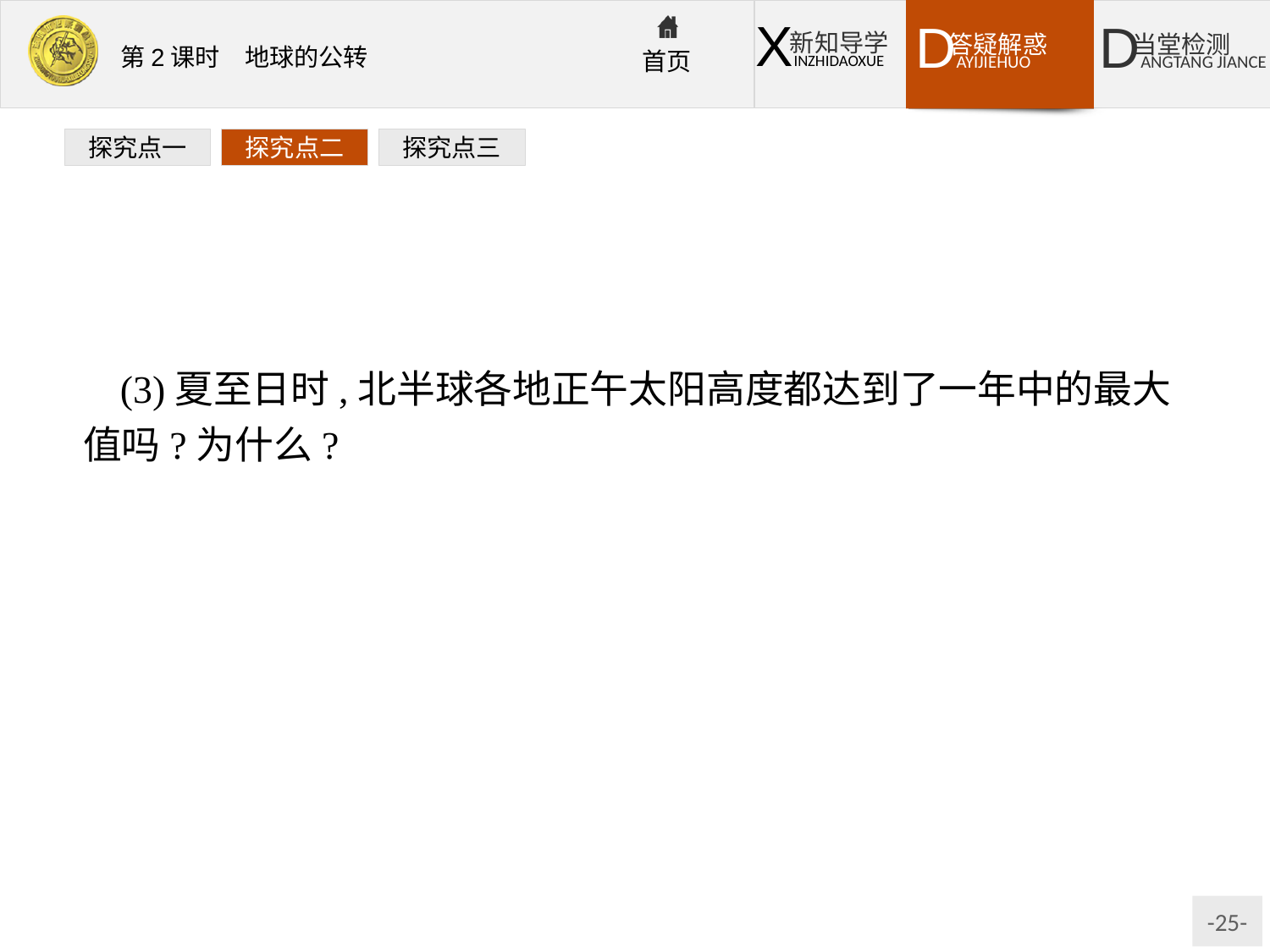

探究点一
探究点二
探究点三
(3)夏至日时,北半球各地正午太阳高度都达到了一年中的最大值吗?为什么?
提示:不是。夏至日时,北回归线及其以北地区,正午太阳高度达到一年中的最大值,赤道与北回归线之间的地区有太阳直射,直射时正午太阳高度最大,而非在夏至日时。